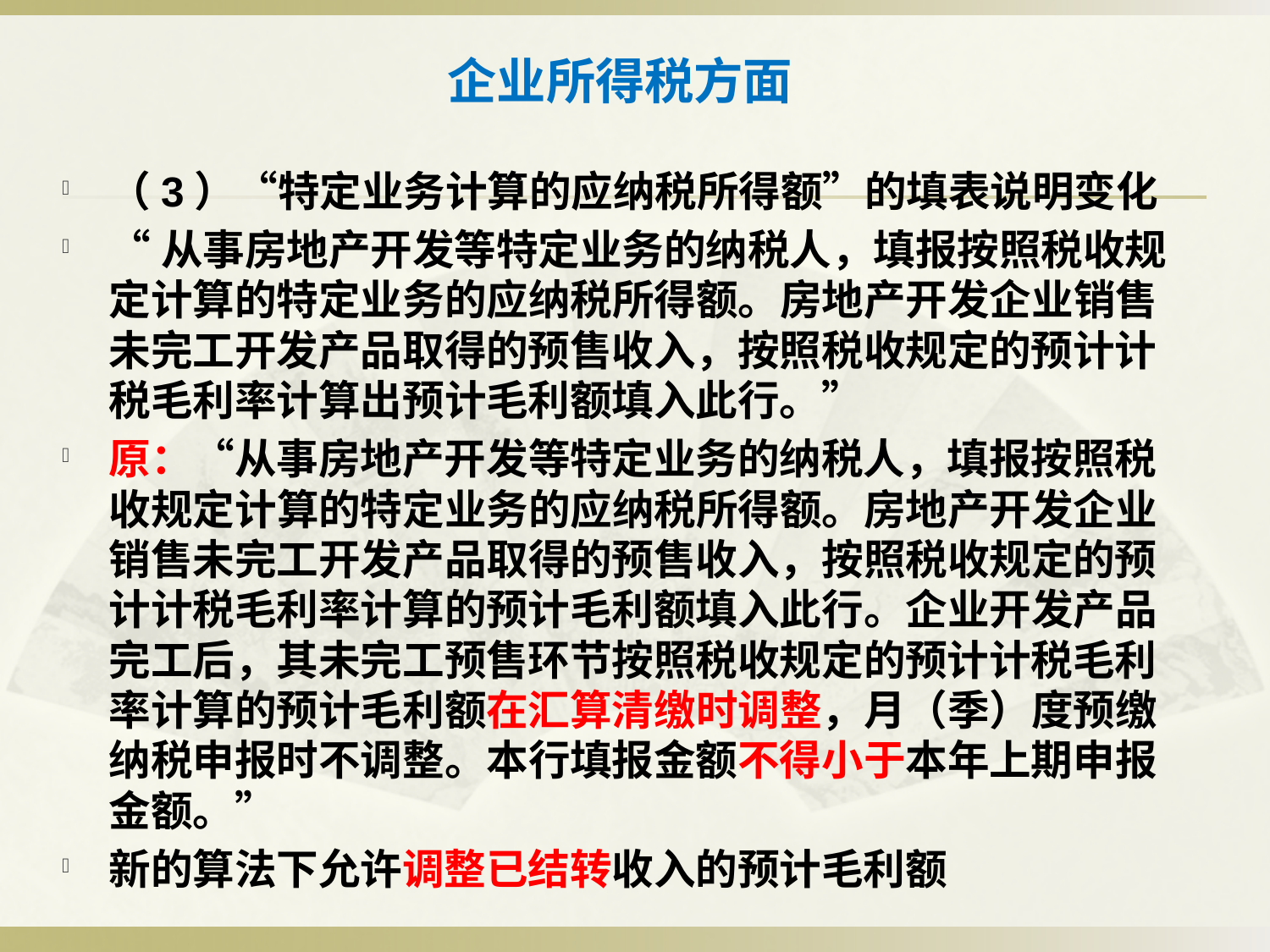

# 企业所得税方面
（3）“特定业务计算的应纳税所得额”的填表说明变化
“从事房地产开发等特定业务的纳税人，填报按照税收规定计算的特定业务的应纳税所得额。房地产开发企业销售未完工开发产品取得的预售收入，按照税收规定的预计计税毛利率计算出预计毛利额填入此行。”
原：“从事房地产开发等特定业务的纳税人，填报按照税收规定计算的特定业务的应纳税所得额。房地产开发企业销售未完工开发产品取得的预售收入，按照税收规定的预计计税毛利率计算的预计毛利额填入此行。企业开发产品完工后，其未完工预售环节按照税收规定的预计计税毛利率计算的预计毛利额在汇算清缴时调整，月（季）度预缴纳税申报时不调整。本行填报金额不得小于本年上期申报金额。”
新的算法下允许调整已结转收入的预计毛利额